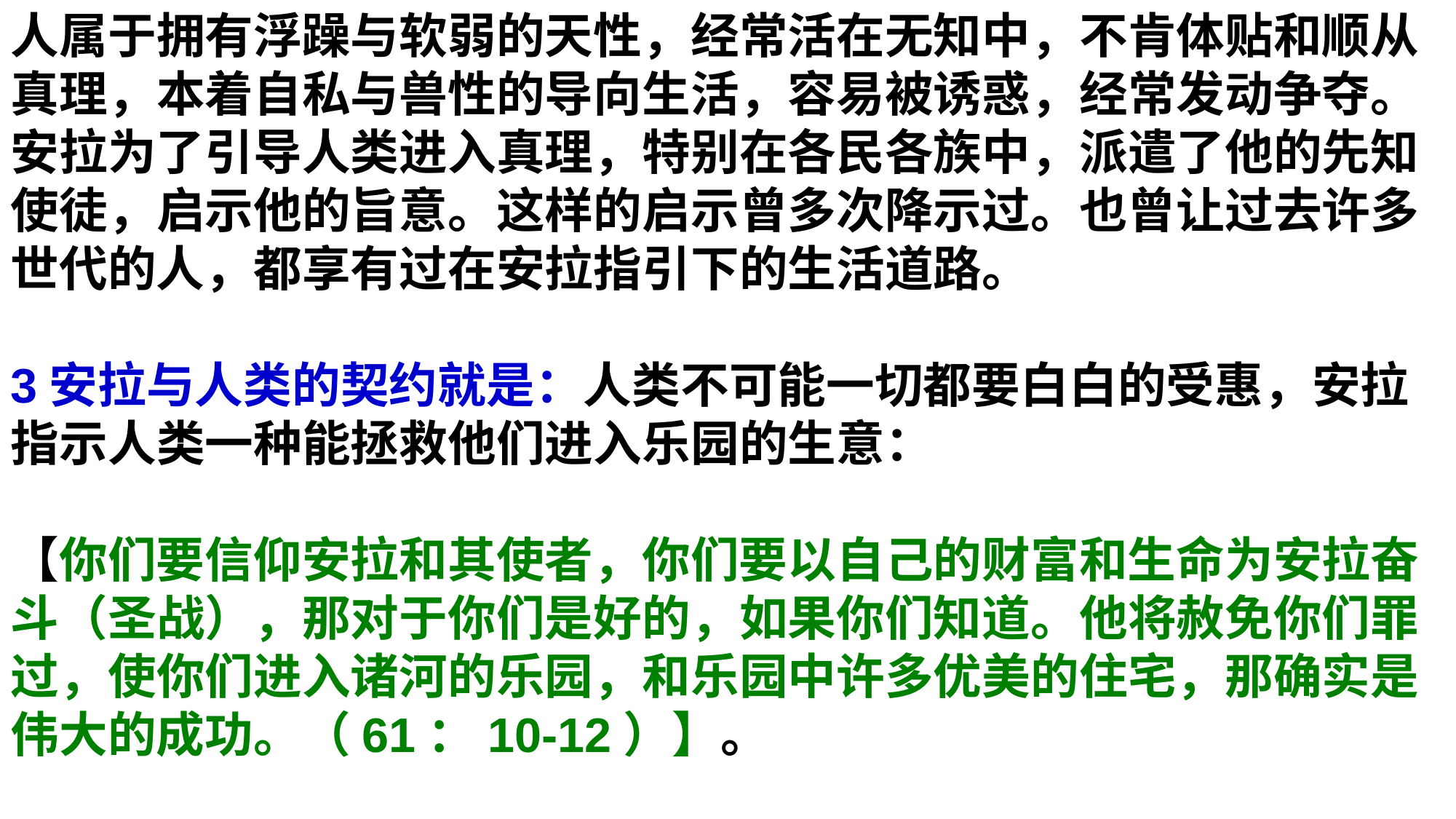

人属于拥有浮躁与软弱的天性，经常活在无知中，不肯体贴和顺从真理，本着自私与兽性的导向生活，容易被诱惑，经常发动争夺。安拉为了引导人类进入真理，特别在各民各族中，派遣了他的先知使徒，启示他的旨意。这样的启示曾多次降示过。也曾让过去许多世代的人，都享有过在安拉指引下的生活道路。

3安拉与人类的契约就是：人类不可能一切都要白白的受惠，安拉指示人类一种能拯救他们进入乐园的生意：

【你们要信仰安拉和其使者，你们要以自己的财富和生命为安拉奋斗（圣战），那对于你们是好的，如果你们知道。他将赦免你们罪过，使你们进入诸河的乐园，和乐园中许多优美的住宅，那确实是伟大的成功。（61：10-12）】。